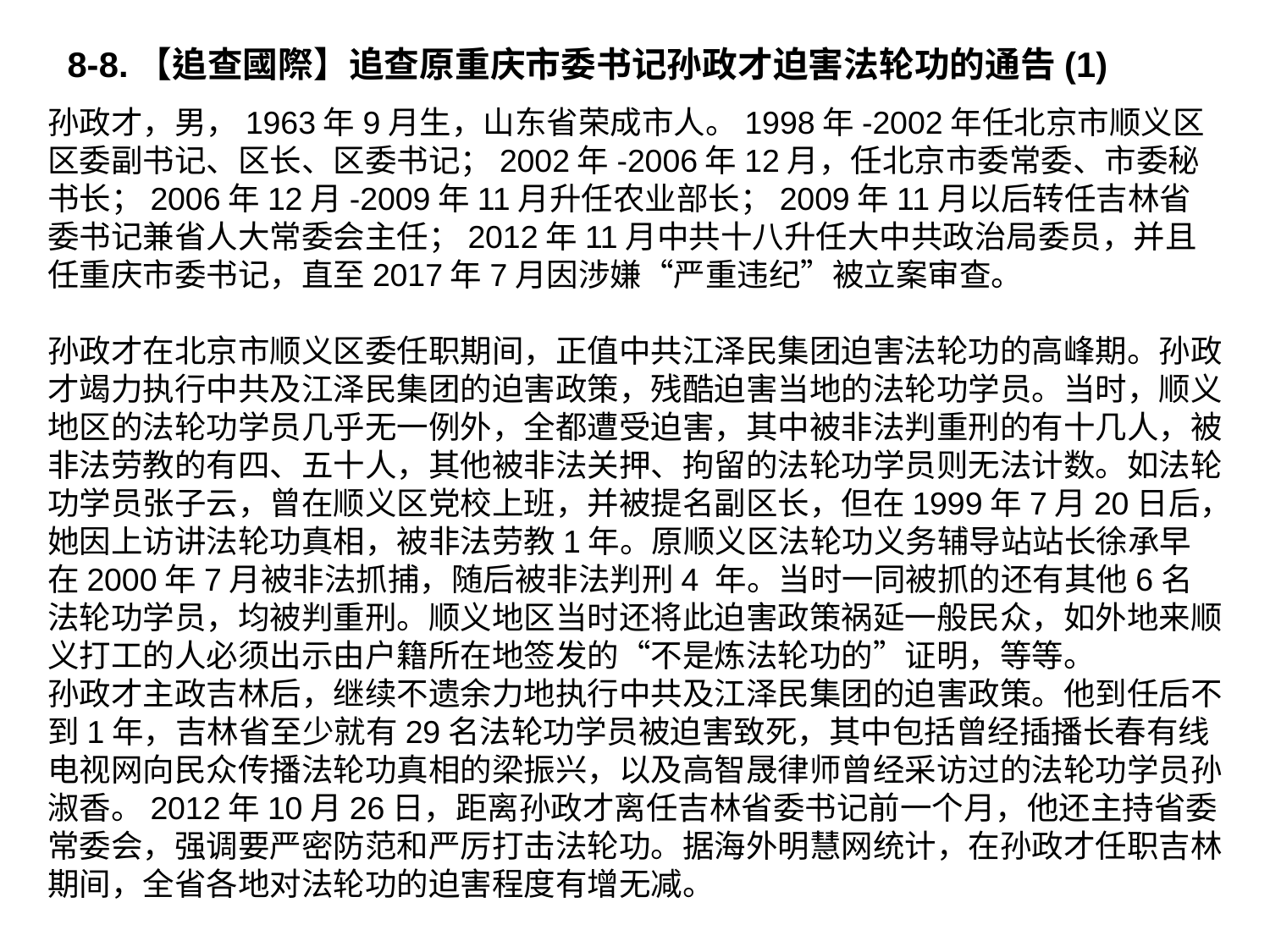

8-8.【追查國際】追查原重庆市委书记孙政才迫害法轮功的通告(1)
孙政才，男，1963年9月生，山东省荣成市人。1998年-2002年任北京市顺义区区委副书记、区长、区委书记；2002年-2006年12月，任北京市委常委、市委秘书长；2006年12月-2009年11月升任农业部长；2009年11月以后转任吉林省委书记兼省人大常委会主任；2012年11月中共十八升任大中共政治局委员，并且任重庆市委书记，直至2017年7月因涉嫌“严重违纪”被立案审查。

孙政才在北京市顺义区委任职期间，正值中共江泽民集团迫害法轮功的高峰期。孙政才竭力执行中共及江泽民集团的迫害政策，残酷迫害当地的法轮功学员。当时，顺义地区的法轮功学员几乎无一例外，全都遭受迫害，其中被非法判重刑的有十几人，被非法劳教的有四、五十人，其他被非法关押、拘留的法轮功学员则无法计数。如法轮功学员张子云，曾在顺义区党校上班，并被提名副区长，但在1999年7月20日后，她因上访讲法轮功真相，被非法劳教1年。原顺义区法轮功义务辅导站站长徐承早在2000年7月被非法抓捕，随后被非法判刑4 年。当时一同被抓的还有其他6名法轮功学员，均被判重刑。顺义地区当时还将此迫害政策祸延一般民众，如外地来顺义打工的人必须出示由户籍所在地签发的“不是炼法轮功的”证明，等等。
孙政才主政吉林后，继续不遗余力地执行中共及江泽民集团的迫害政策。他到任后不到1年，吉林省至少就有29名法轮功学员被迫害致死，其中包括曾经插播长春有线电视网向民众传播法轮功真相的梁振兴，以及高智晟律师曾经采访过的法轮功学员孙淑香。2012年10月26日，距离孙政才离任吉林省委书记前一个月，他还主持省委常委会，强调要严密防范和严厉打击法轮功。据海外明慧网统计，在孙政才任职吉林期间，全省各地对法轮功的迫害程度有增无减。